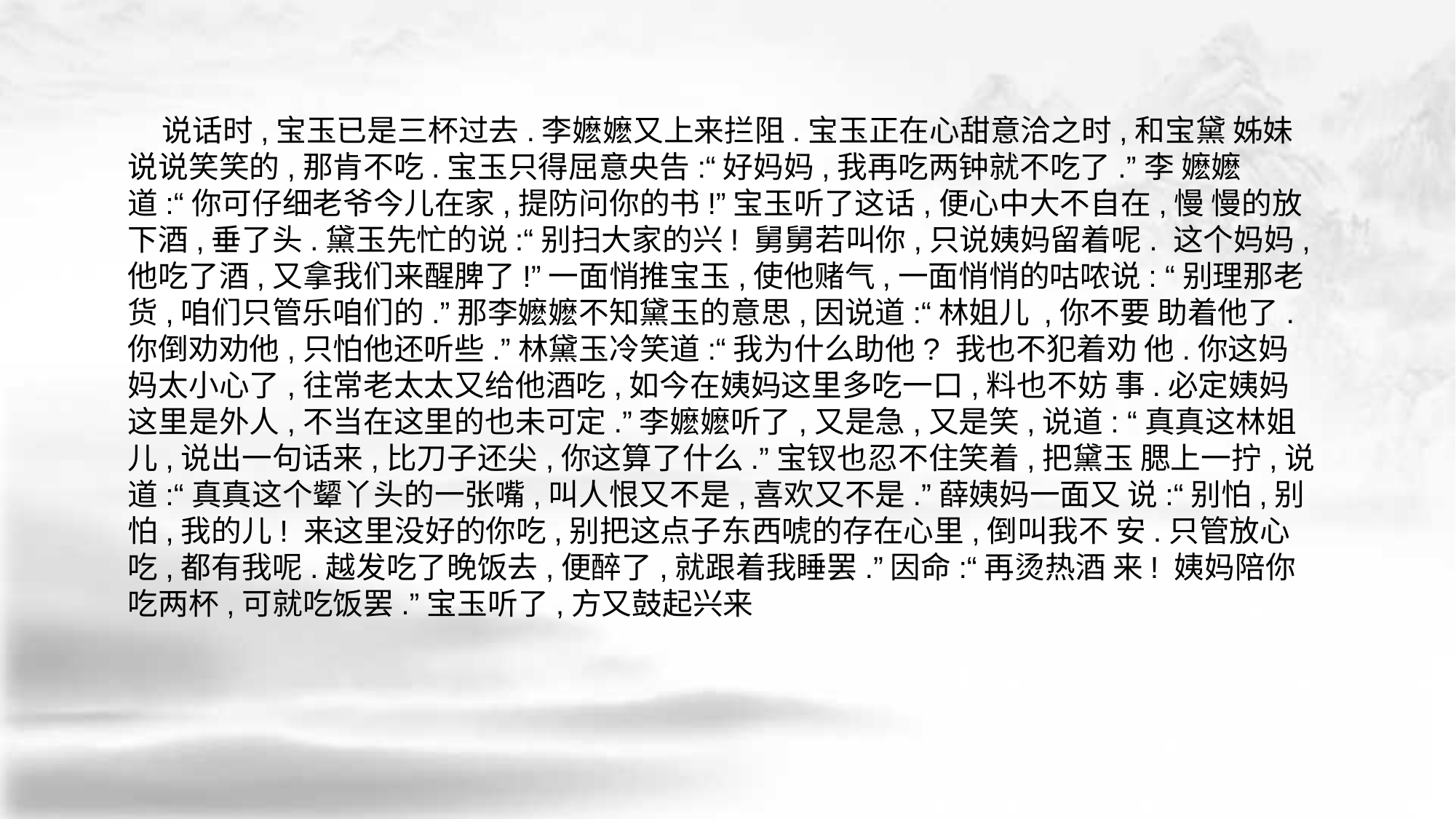

说话时,宝玉已是三杯过去.李嬷嬷又上来拦阻.宝玉正在心甜意洽之时,和宝黛 姊妹说说笑笑的,那肯不吃.宝玉只得屈意央告:“好妈妈,我再吃两钟就不吃了.”李 嬷嬷道:“你可仔细老爷今儿在家,提防问你的书!”宝玉听了这话,便心中大不自在,慢 慢的放下酒,垂了头.黛玉先忙的说:“别扫大家的兴! 舅舅若叫你,只说姨妈留着呢. 这个妈妈,他吃了酒,又拿我们来醒脾了!”一面悄推宝玉,使他赌气,一面悄悄的咕哝说: “别理那老货,咱们只管乐咱们的.”那李嬷嬷不知黛玉的意思,因说道:“林姐儿 ,你不要 助着他了.你倒劝劝他,只怕他还听些.”林黛玉冷笑道:“我为什么助他? 我也不犯着劝 他.你这妈妈太小心了,往常老太太又给他酒吃,如今在姨妈这里多吃一口,料也不妨 事.必定姨妈这里是外人,不当在这里的也未可定.”李嬷嬷听了,又是急,又是笑,说道: “真真这林姐儿,说出一句话来,比刀子还尖,你这算了什么.”宝钗也忍不住笑着,把黛玉 腮上一拧,说道:“真真这个颦丫头的一张嘴,叫人恨又不是,喜欢又不是.”薛姨妈一面又 说:“别怕,别怕,我的儿! 来这里没好的你吃,别把这点子东西唬的存在心里,倒叫我不 安.只管放心吃,都有我呢.越发吃了晚饭去,便醉了,就跟着我睡罢.”因命:“再烫热酒 来! 姨妈陪你吃两杯,可就吃饭罢.”宝玉听了,方又鼓起兴来